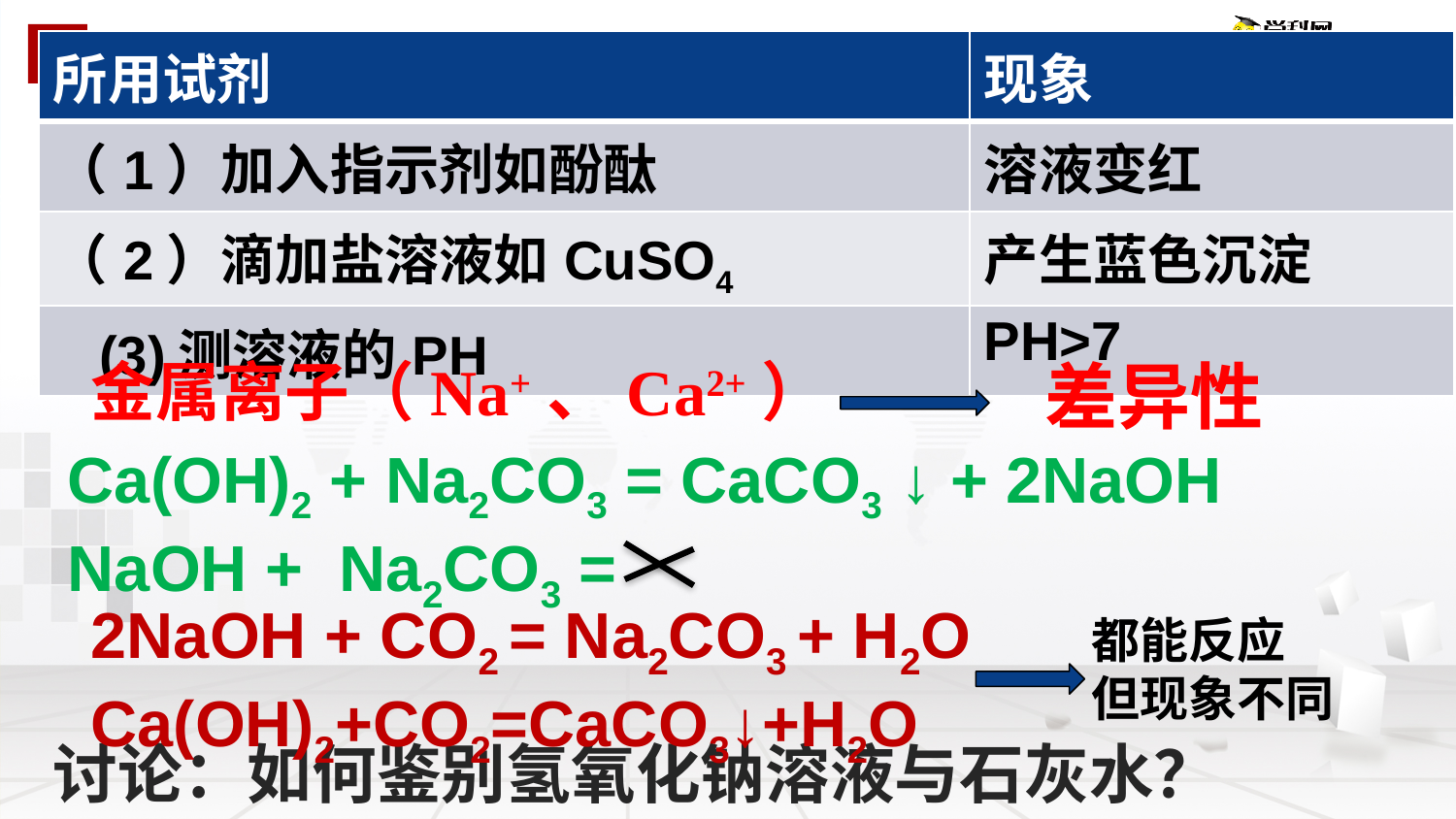

| 所用试剂 | 现象 |
| --- | --- |
| （1）加入指示剂如酚酞 | 溶液变红 |
| （2）滴加盐溶液如CuSO4 | 产生蓝色沉淀 |
| (3)测溶液的PH | PH>7 |
金属离子（Na+、Ca2+）
差异性

Ca(OH)2 + Na2CO3 = CaCO3 ↓ + 2NaOH
NaOH +  Na2CO3 =
2NaOH + CO2 = Na2CO3 + H2O
Ca(OH)2+CO2=CaCO3↓+H2O
都能反应
但现象不同

讨论：如何鉴别氢氧化钠溶液与石灰水？